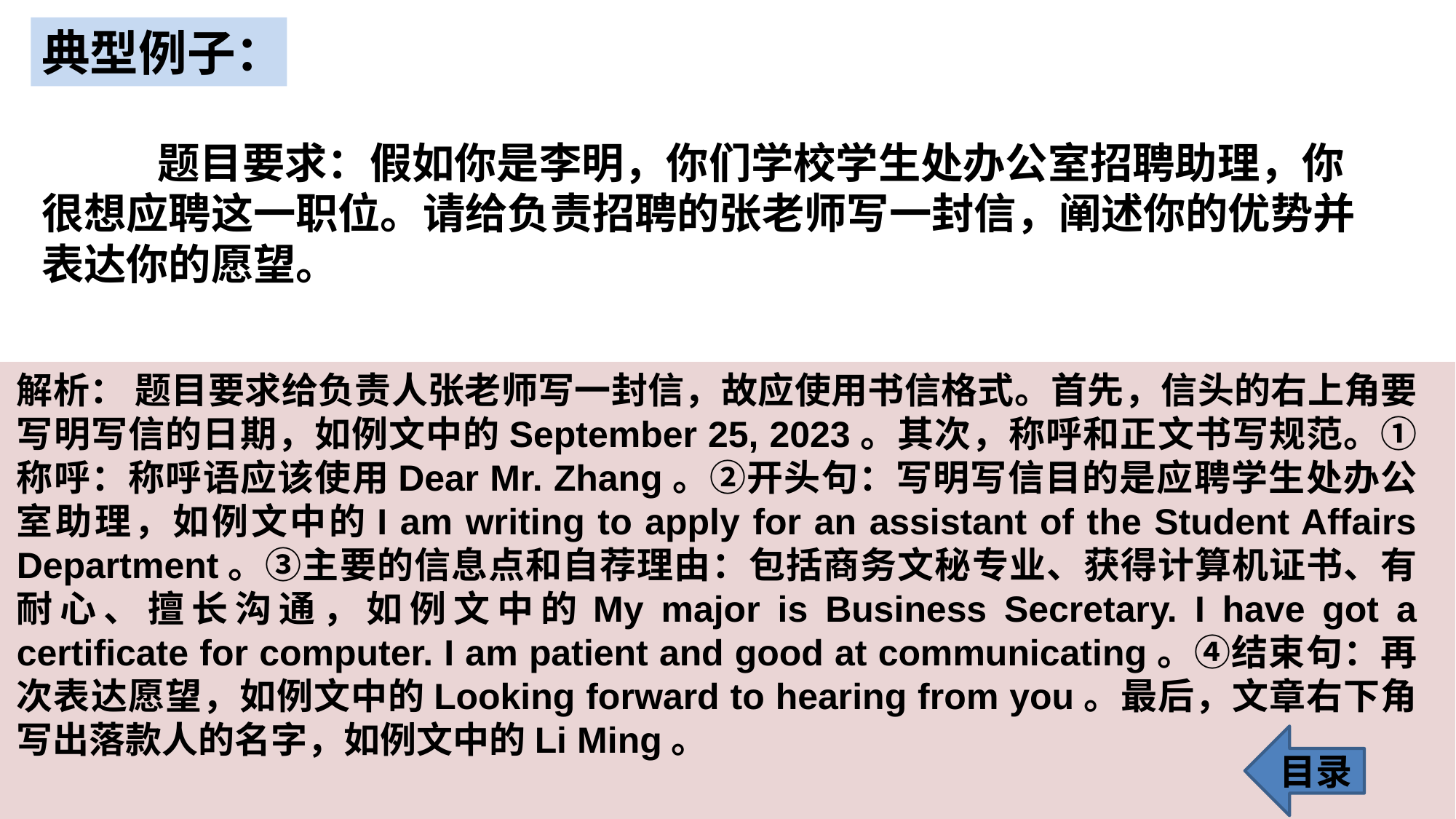

典型例子：
           题目要求：假如你是李明，你们学校学生处办公室招聘助理，你很想应聘这一职位。请给负责招聘的张老师写一封信，阐述你的优势并表达你的愿望。

解析： 题目要求给负责人张老师写一封信，故应使用书信格式。首先，信头的右上角要写明写信的日期，如例文中的September 25, 2023。其次，称呼和正文书写规范。①称呼：称呼语应该使用Dear Mr. Zhang。②开头句：写明写信目的是应聘学生处办公室助理，如例文中的I am writing to apply for an assistant of the Student Affairs Department。③主要的信息点和自荐理由：包括商务文秘专业、获得计算机证书、有耐心、擅长沟通，如例文中的My major is Business Secretary. I have got a certificate for computer. I am patient and good at communicating。④结束句：再次表达愿望，如例文中的Looking forward to hearing from you。最后，文章右下角写出落款人的名字，如例文中的Li Ming。
目录
31